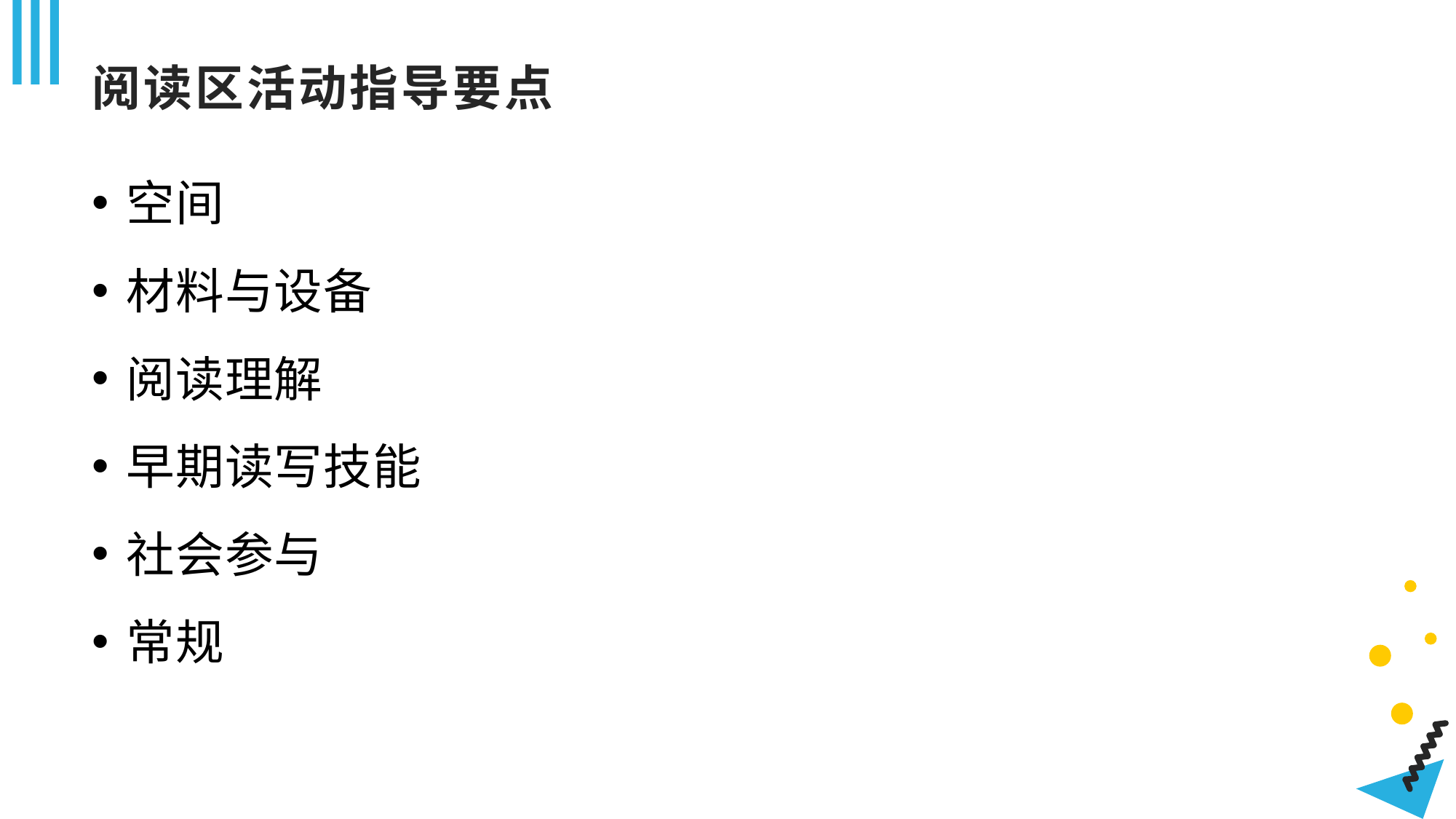

# 阅读区活动指导要点
空间
材料与设备
阅读理解
早期读写技能
社会参与
常规